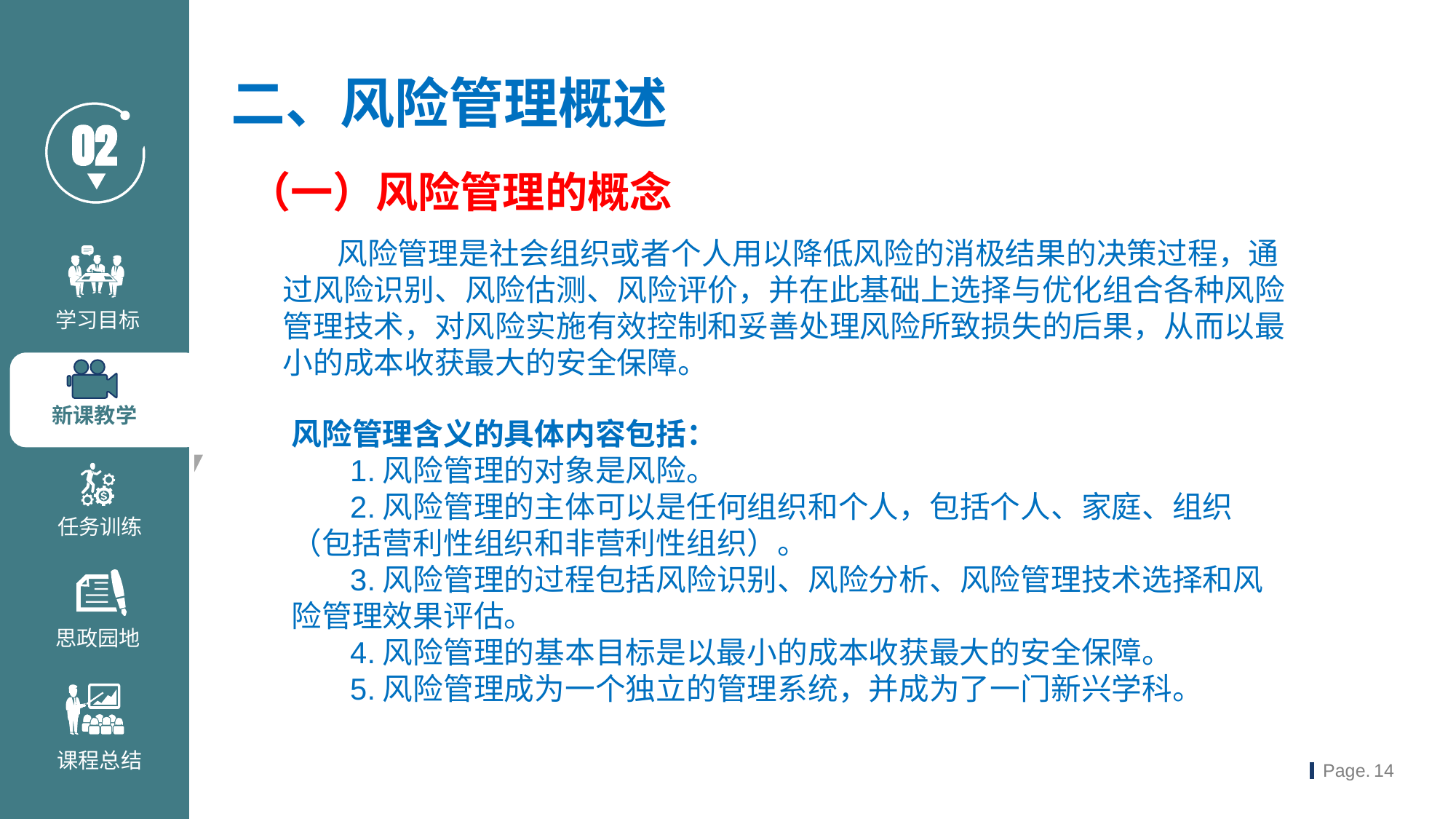

二、风险管理概述
（一）风险管理的概念
       风险管理是社会组织或者个人用以降低风险的消极结果的决策过程，通过风险识别、风险估测、风险评价，并在此基础上选择与优化组合各种风险管理技术，对风险实施有效控制和妥善处理风险所致损失的后果，从而以最小的成本收获最大的安全保障。
风险管理含义的具体内容包括：
       1.风险管理的对象是风险。
       2.风险管理的主体可以是任何组织和个人，包括个人、家庭、组织（包括营利性组织和非营利性组织）。
       3.风险管理的过程包括风险识别、风险分析、风险管理技术选择和风险管理效果评估。
       4.风险管理的基本目标是以最小的成本收获最大的安全保障。
       5.风险管理成为一个独立的管理系统，并成为了一门新兴学科。